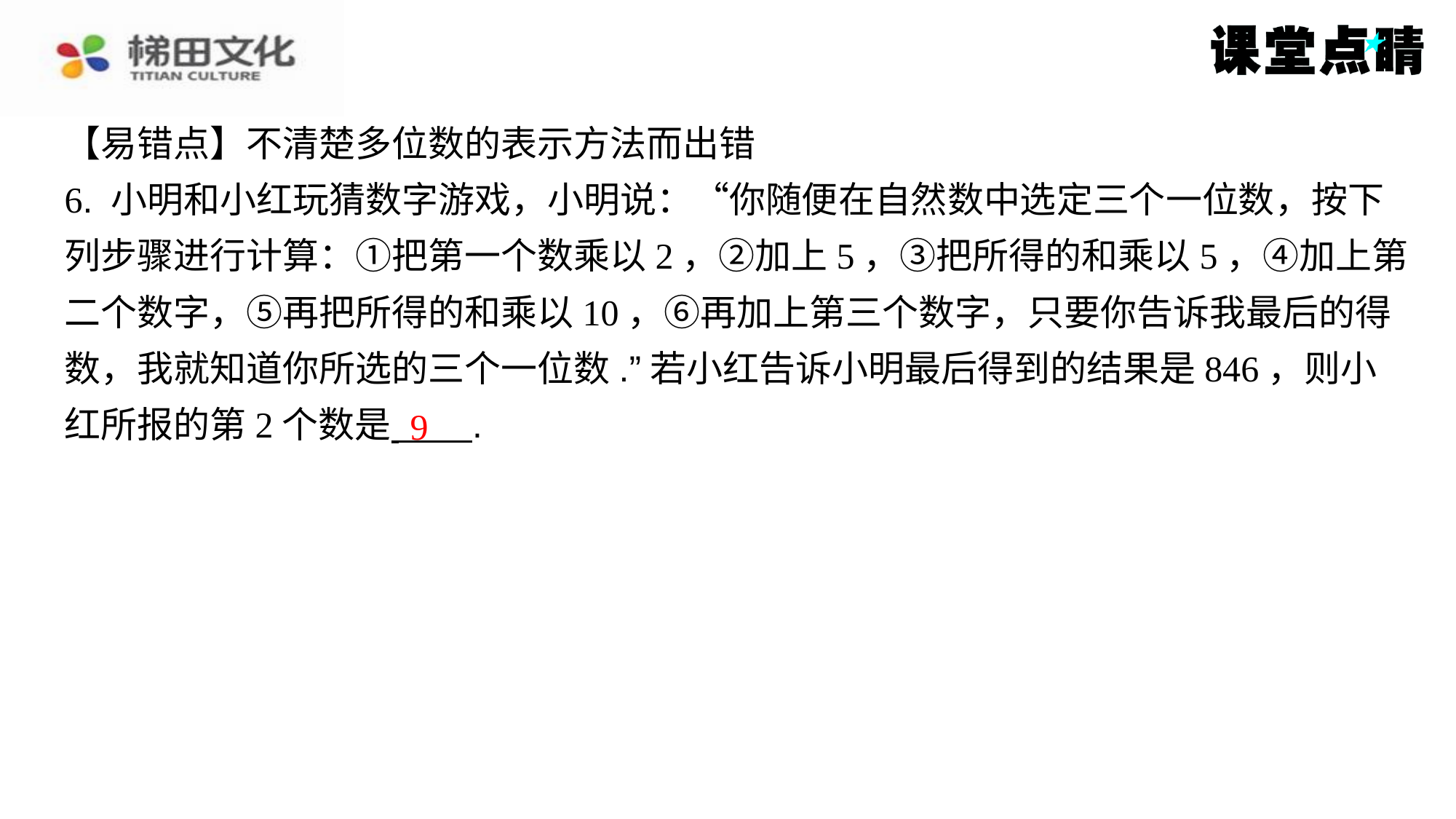

【易错点】不清楚多位数的表示方法而出错
6. 小明和小红玩猜数字游戏，小明说：“你随便在自然数中选定三个一位数，按下
列步骤进行计算：①把第一个数乘以2，②加上5，③把所得的和乘以5，④加上第
二个数字，⑤再把所得的和乘以10，⑥再加上第三个数字，只要你告诉我最后的得
数，我就知道你所选的三个一位数.”若小红告诉小明最后得到的结果是846，则小
红所报的第2个数是            ⁠.
9